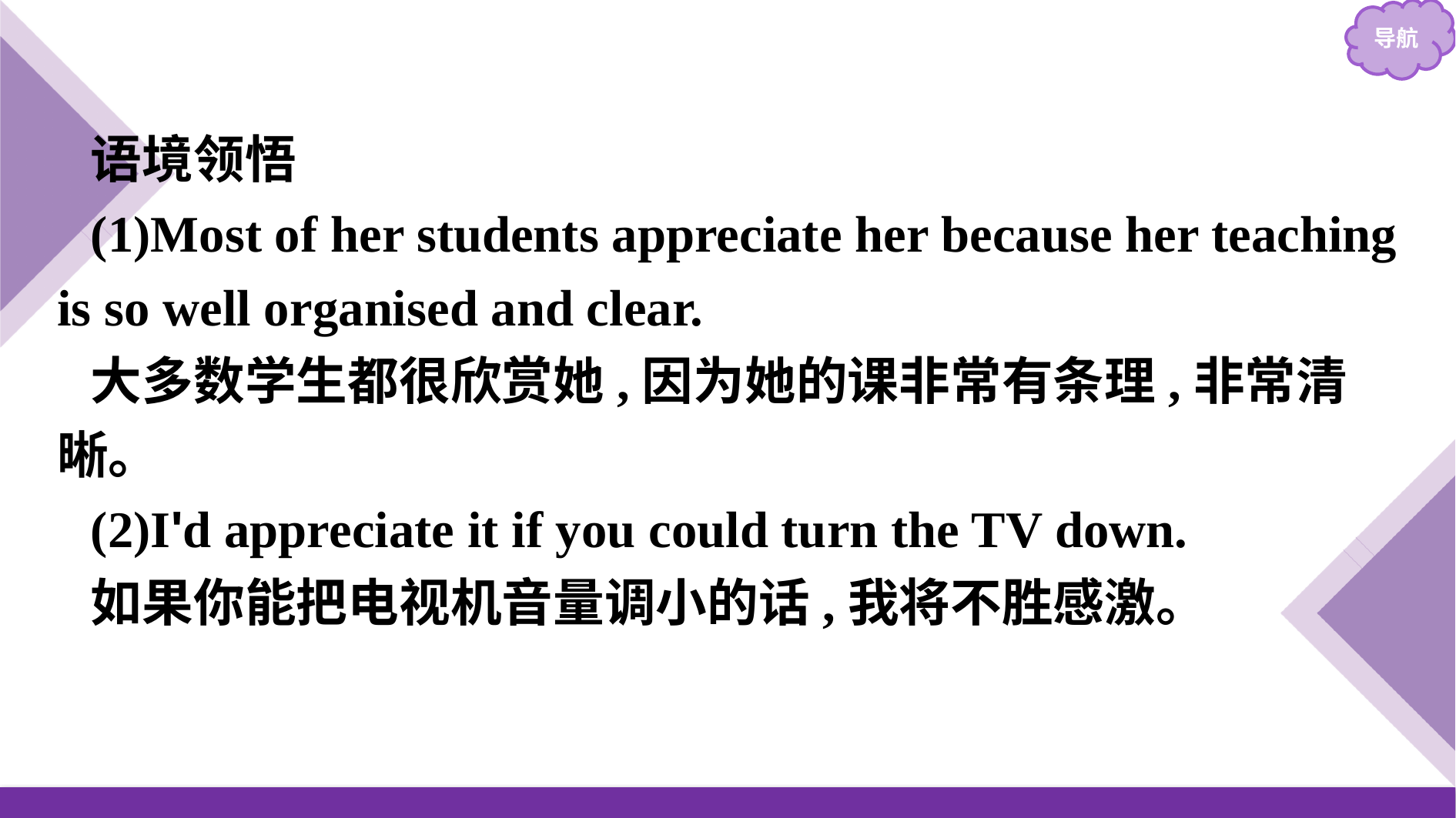

语境领悟
(1)Most of her students appreciate her because her teaching is so well organised and clear.
大多数学生都很欣赏她,因为她的课非常有条理,非常清晰。
(2)I'd appreciate it if you could turn the TV down.
如果你能把电视机音量调小的话,我将不胜感激。